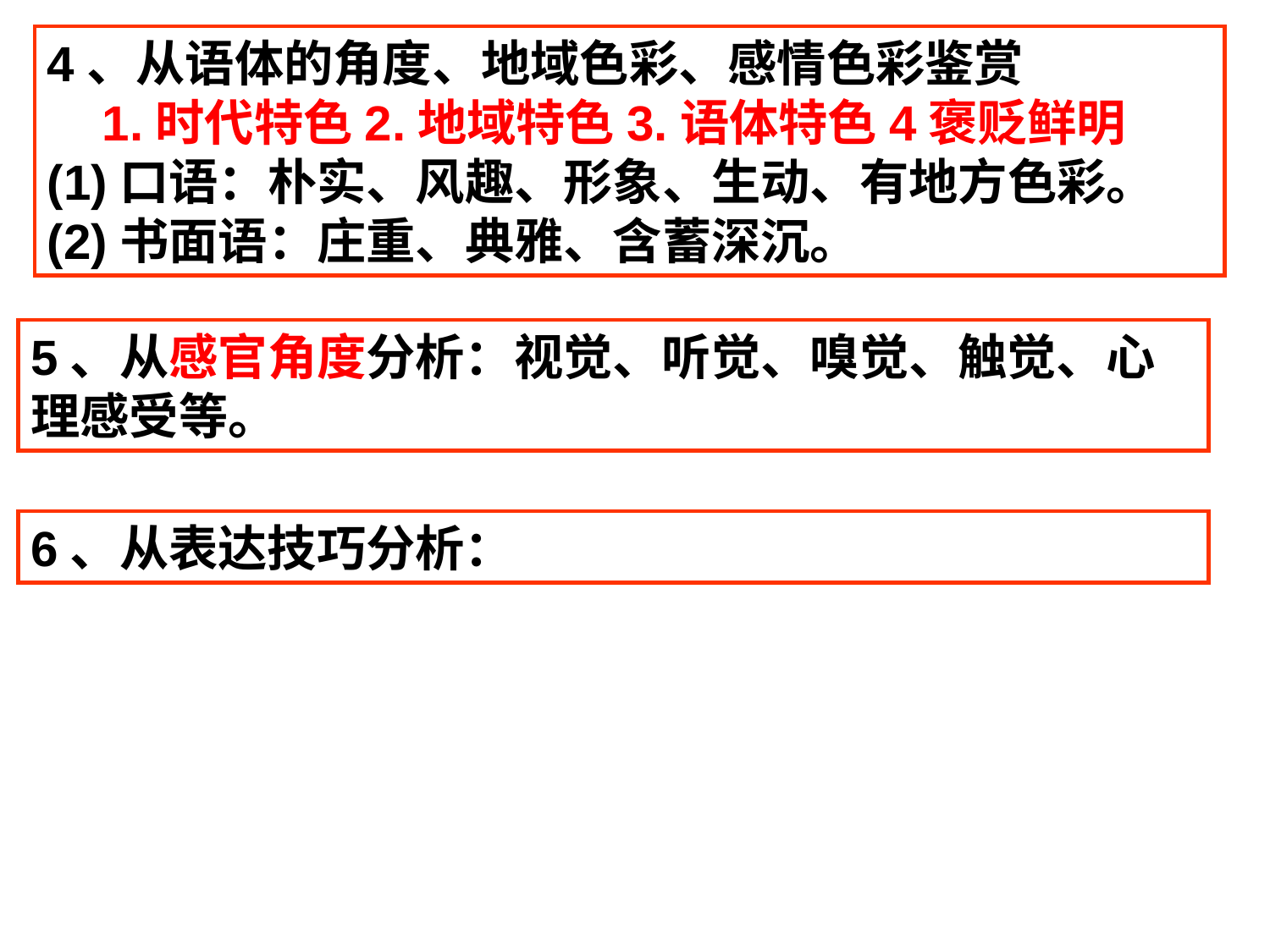

4、从语体的角度、地域色彩、感情色彩鉴赏
    1.时代特色2.地域特色3.语体特色4褒贬鲜明
(1)口语：朴实、风趣、形象、生动、有地方色彩。
(2)书面语：庄重、典雅、含蓄深沉。
5、从感官角度分析：视觉、听觉、嗅觉、触觉、心理感受等。
6、从表达技巧分析：